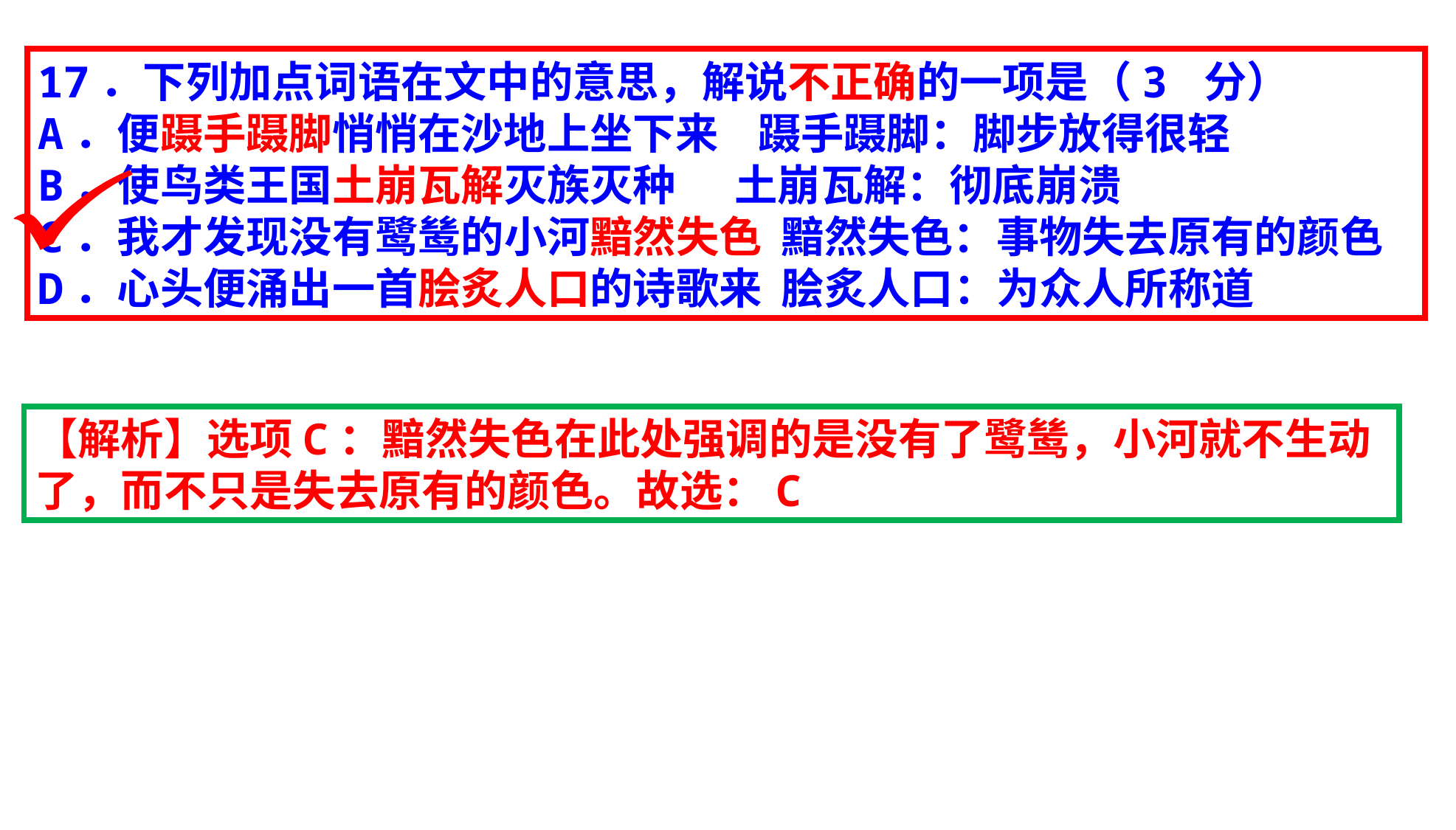

17．下列加点词语在文中的意思，解说不正确的一项是（3 分）
A．便蹑手蹑脚悄悄在沙地上坐下来    蹑手蹑脚：脚步放得很轻
B．使鸟类王国土崩瓦解灭族灭种      土崩瓦解：彻底崩溃
C．我才发现没有鹭鸶的小河黯然失色  黯然失色：事物失去原有的颜色
D．心头便涌出一首脍炙人口的诗歌来  脍炙人口：为众人所称道

【解析】选项C：黯然失色在此处强调的是没有了鹭鸶，小河就不生动了，而不只是失去原有的颜色。故选：C